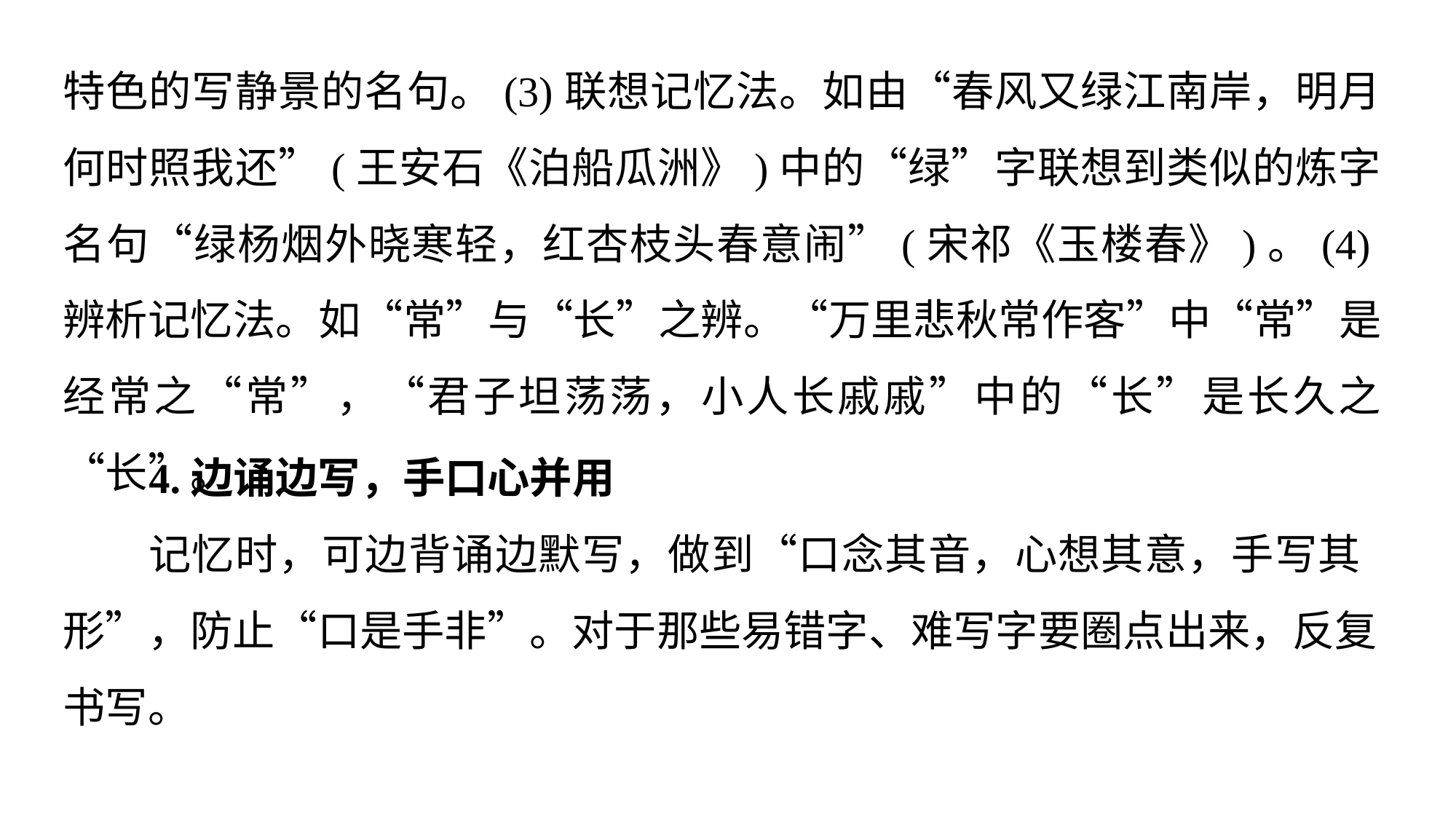

特色的写静景的名句。(3)联想记忆法。如由“春风又绿江南岸，明月何时照我还”(王安石《泊船瓜洲》)中的“绿”字联想到类似的炼字名句“绿杨烟外晓寒轻，红杏枝头春意闹”(宋祁《玉楼春》)。(4)辨析记忆法。如“常”与“长”之辨。“万里悲秋常作客”中“常”是经常之“常”，“君子坦荡荡，小人长戚戚”中的“长”是长久之“长”。
4.边诵边写，手口心并用
记忆时，可边背诵边默写，做到“口念其音，心想其意，手写其形”，防止“口是手非”。对于那些易错字、难写字要圈点出来，反复书写。